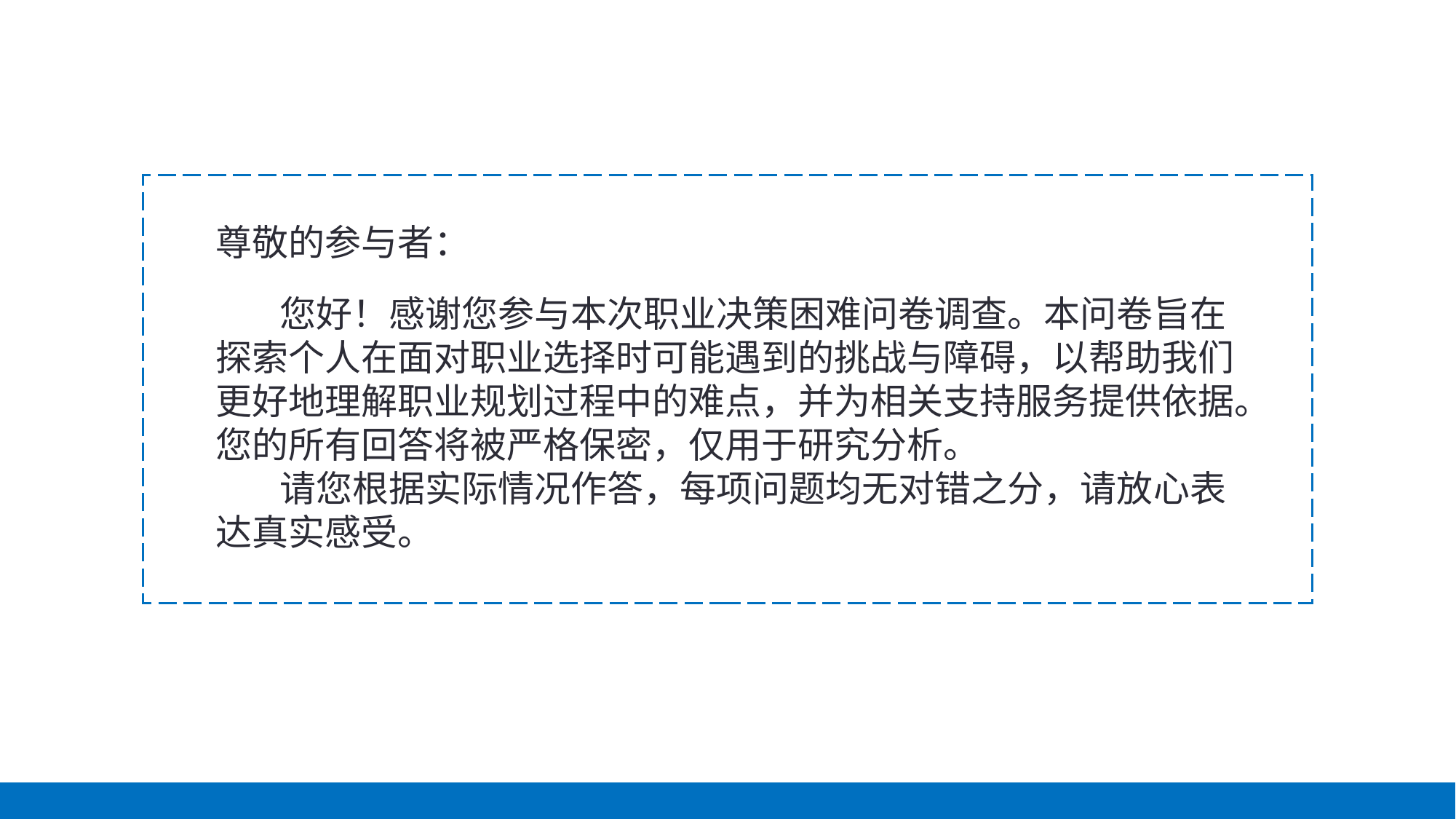

尊敬的参与者：
您好！感谢您参与本次职业决策困难问卷调查。本问卷旨在探索个人在面对职业选择时可能遇到的挑战与障碍，以帮助我们更好地理解职业规划过程中的难点，并为相关支持服务提供依据。您的所有回答将被严格保密，仅用于研究分析。
请您根据实际情况作答，每项问题均无对错之分，请放心表达真实感受。